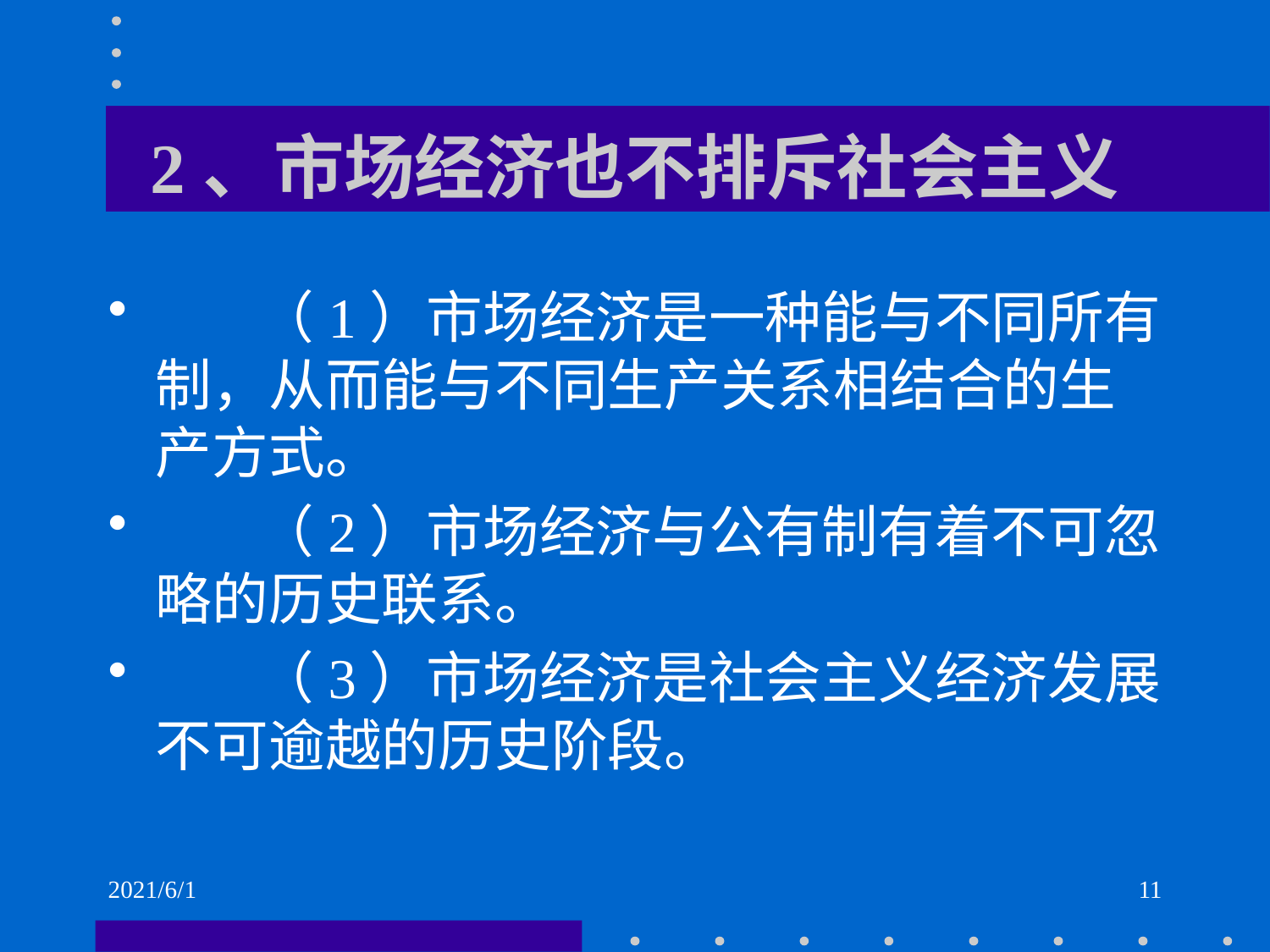

# 2、市场经济也不排斥社会主义
       （1）市场经济是一种能与不同所有制，从而能与不同生产关系相结合的生产方式。
       （2）市场经济与公有制有着不可忽略的历史联系。
       （3）市场经济是社会主义经济发展不可逾越的历史阶段。
2021/6/1
11